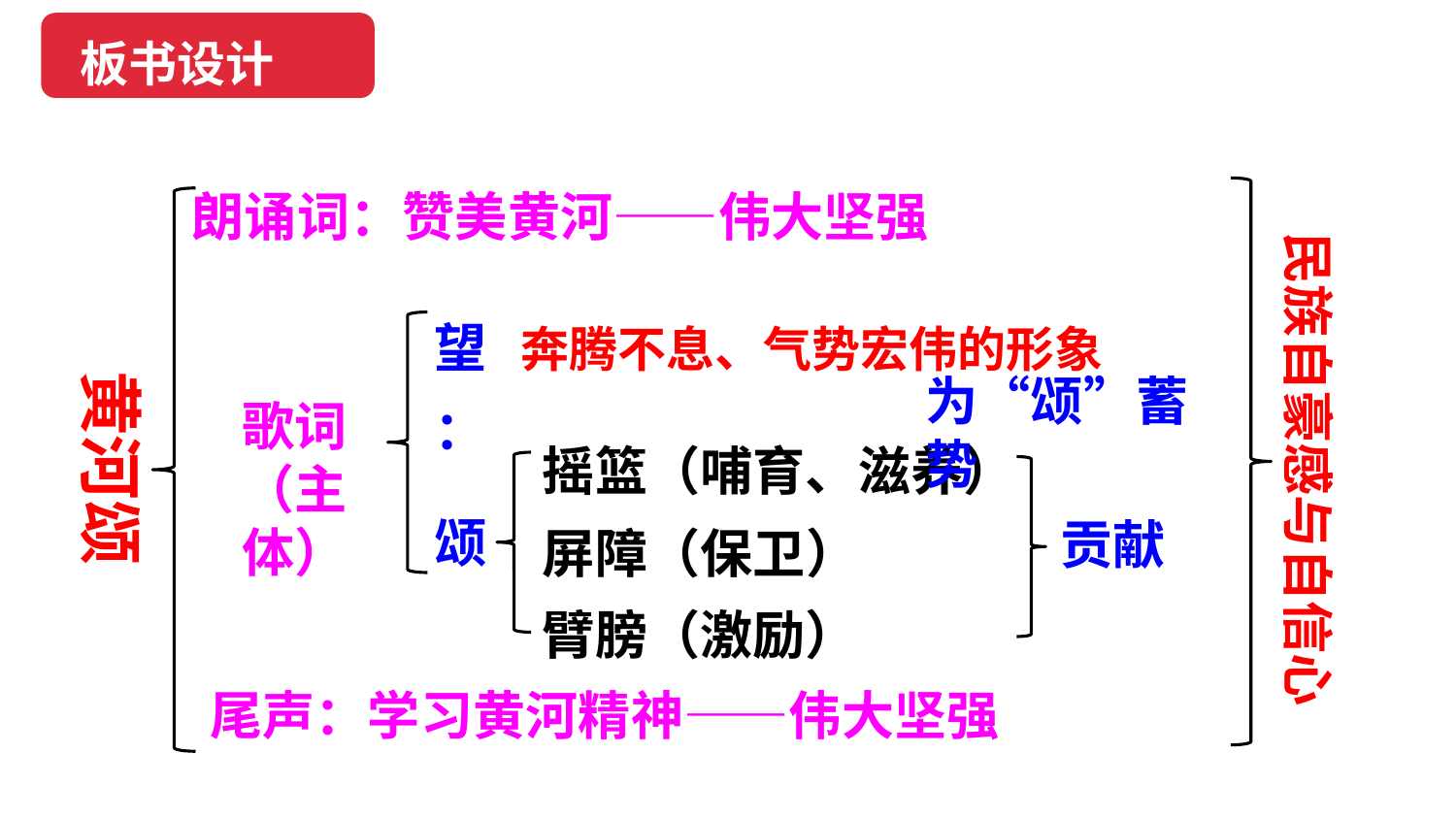

板书设计
朗诵词：赞美黄河——伟大坚强

民族自豪感与自信心
望：

奔腾不息、气势宏伟的形象
黄河颂
为“颂”蓄势
歌词（主体）
摇篮（哺育、滋养）
屏障（保卫）
臂膀（激励）

颂
贡献
尾声：学习黄河精神——伟大坚强